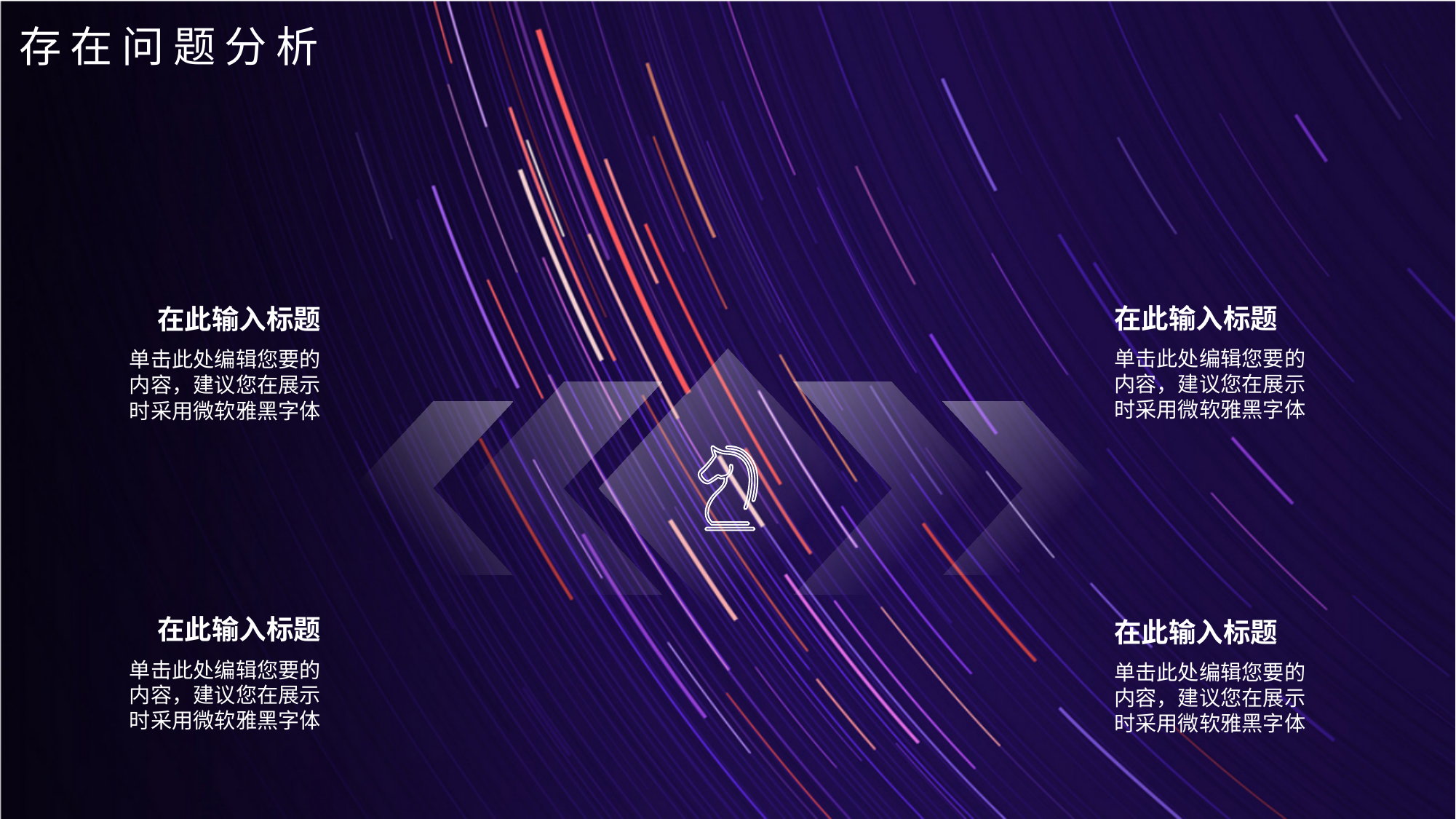

存在问题分析
在此输入标题
在此输入标题
单击此处编辑您要的内容，建议您在展示时采用微软雅黑字体
单击此处编辑您要的内容，建议您在展示时采用微软雅黑字体

在此输入标题
在此输入标题
单击此处编辑您要的内容，建议您在展示时采用微软雅黑字体
单击此处编辑您要的内容，建议您在展示时采用微软雅黑字体